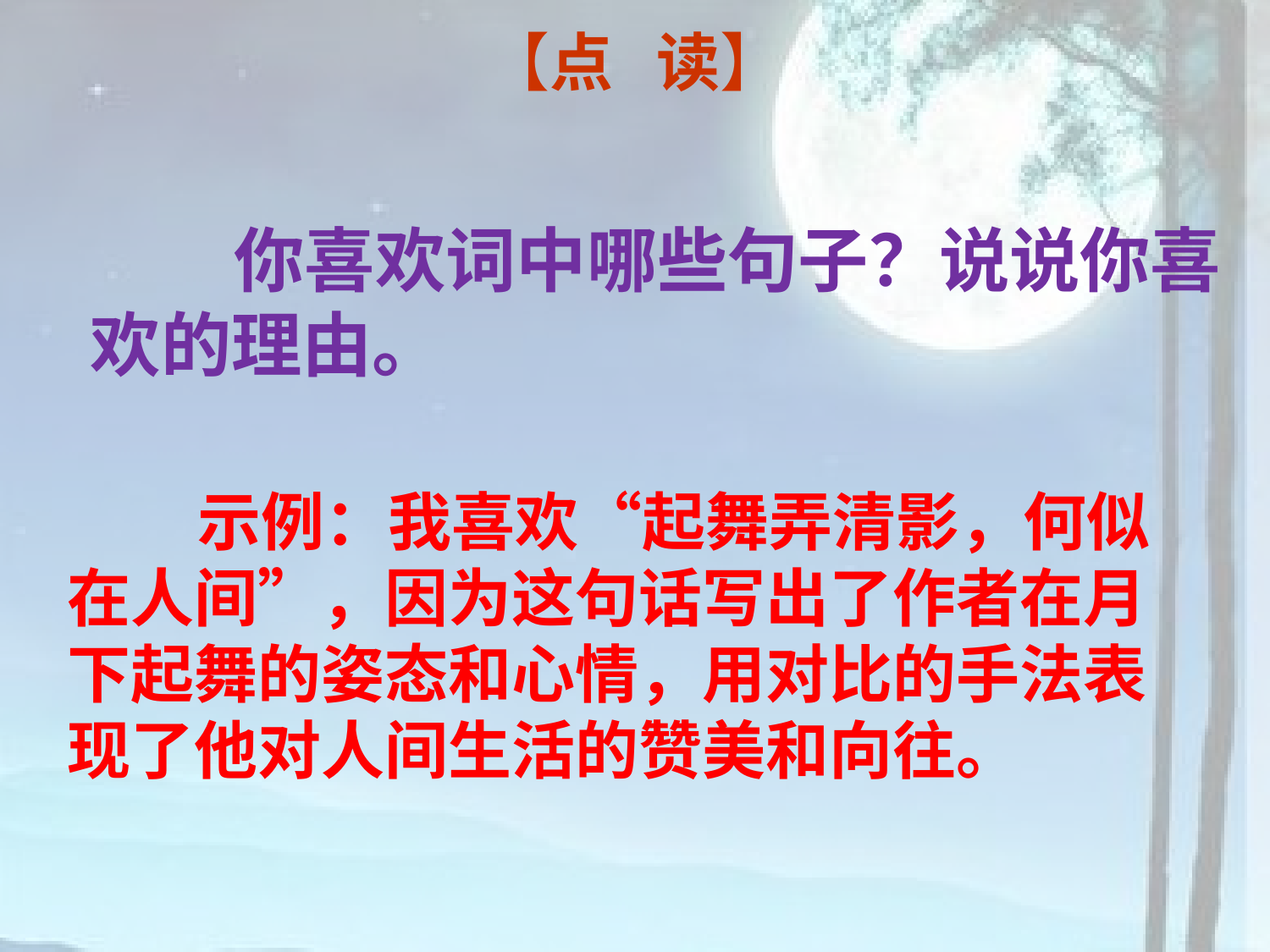

【点   读】
 
        你喜欢词中哪些句子？说说你喜欢的理由。
        示例：我喜欢“起舞弄清影，何似在人间”，因为这句话写出了作者在月下起舞的姿态和心情，用对比的手法表现了他对人间生活的赞美和向往。